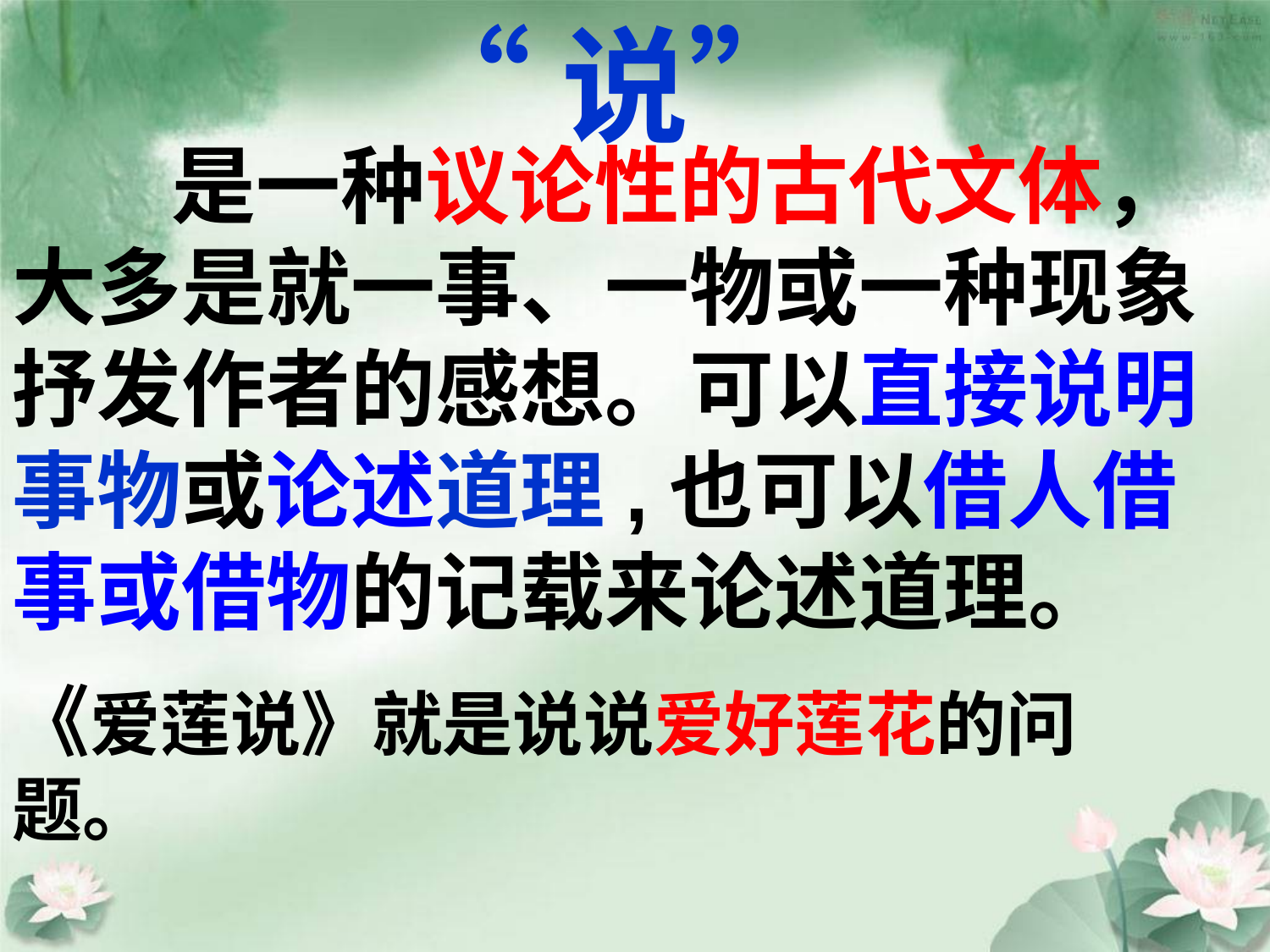

“说”
          是一种议论性的古代文体，大多是就一事、一物或一种现象抒发作者的感想。可以直接说明事物或论述道理,也可以借人借事或借物的记载来论述道理。

《爱莲说》就是说说爱好莲花的问题。